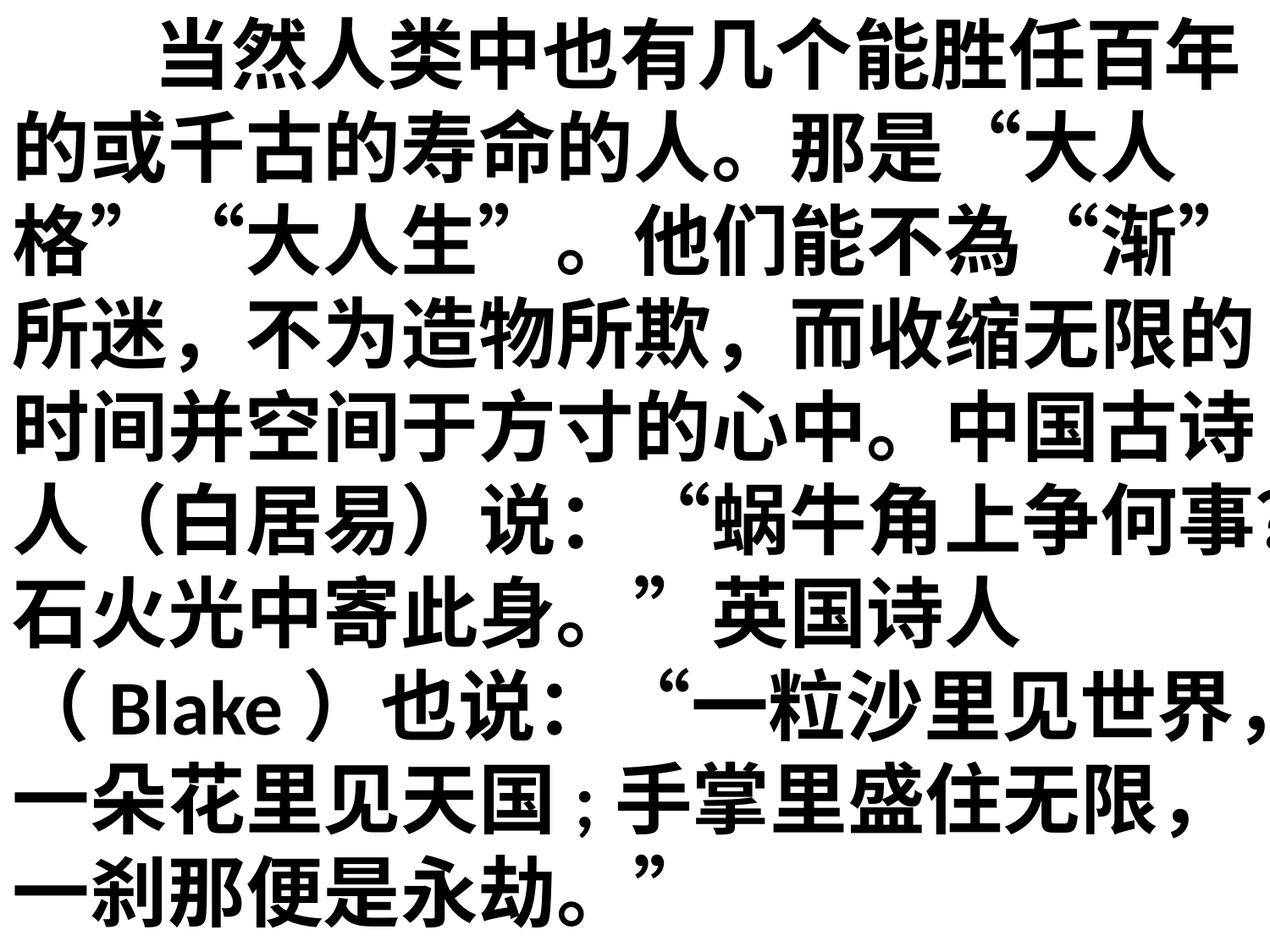

当然人类中也有几个能胜任百年的或千古的寿命的人。那是“大人格”“大人生”。他们能不為“渐”所迷，不为造物所欺，而收缩无限的时间并空间于方寸的心中。中国古诗人（白居易）说：“蜗牛角上争何事？石火光中寄此身。”英国诗人（Blake）也说：“一粒沙里见世界，一朵花里见天国;手掌里盛住无限，一刹那便是永劫。”